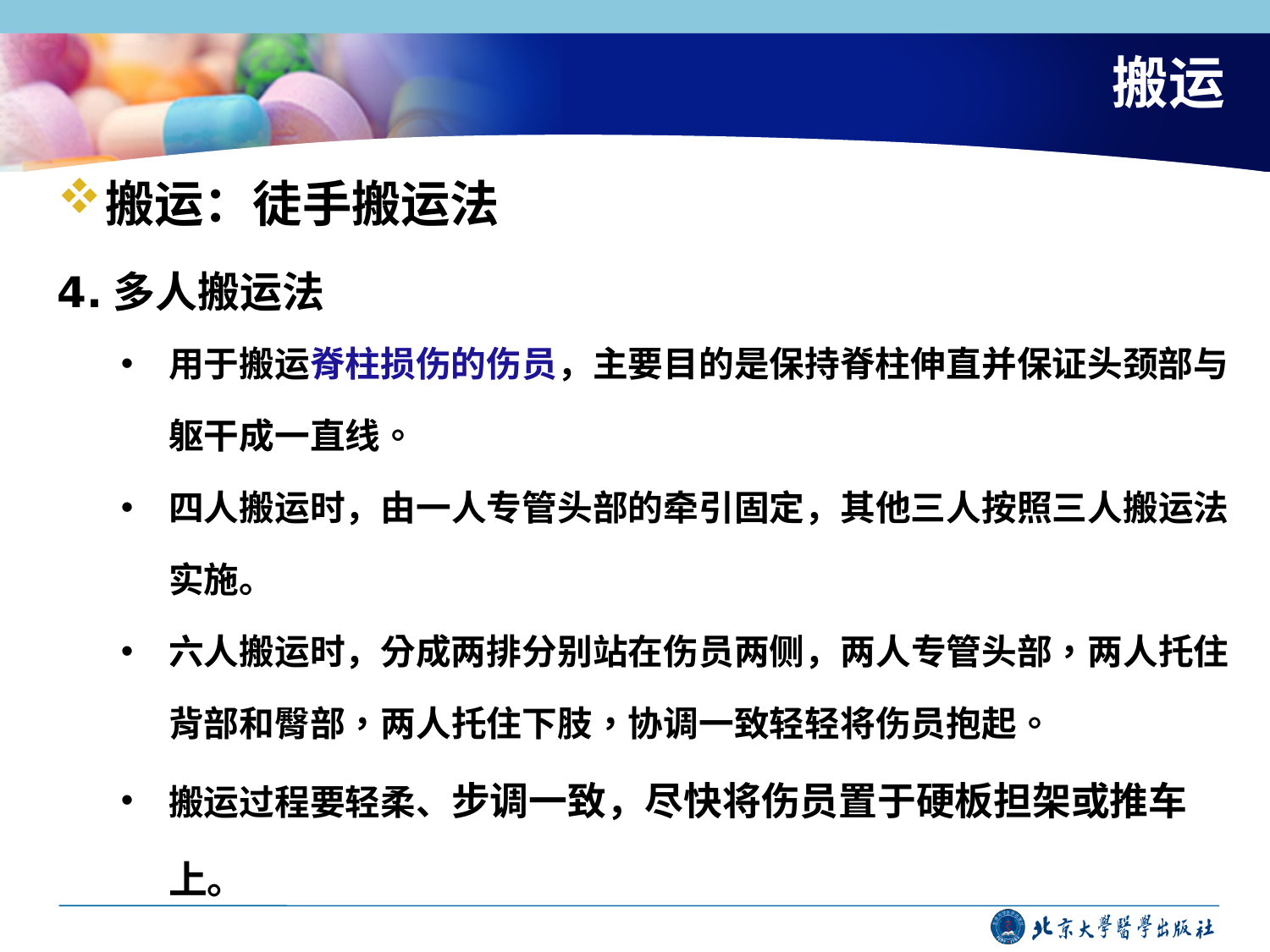

# 搬运
搬运：徒手搬运法
4.多人搬运法

用于搬运脊柱损伤的伤员，主要目的是保持脊柱伸直并保证头颈部与躯干成一直线。
四人搬运时，由一人专管头部的牵引固定，其他三人按照三人搬运法实施。
六人搬运时，分成两排分别站在伤员两侧，两人专管头部，两人托住背部和臀部，两人托住下肢，协调一致轻轻将伤员抱起。
搬运过程要轻柔、步调一致，尽快将伤员置于硬板担架或推车上。